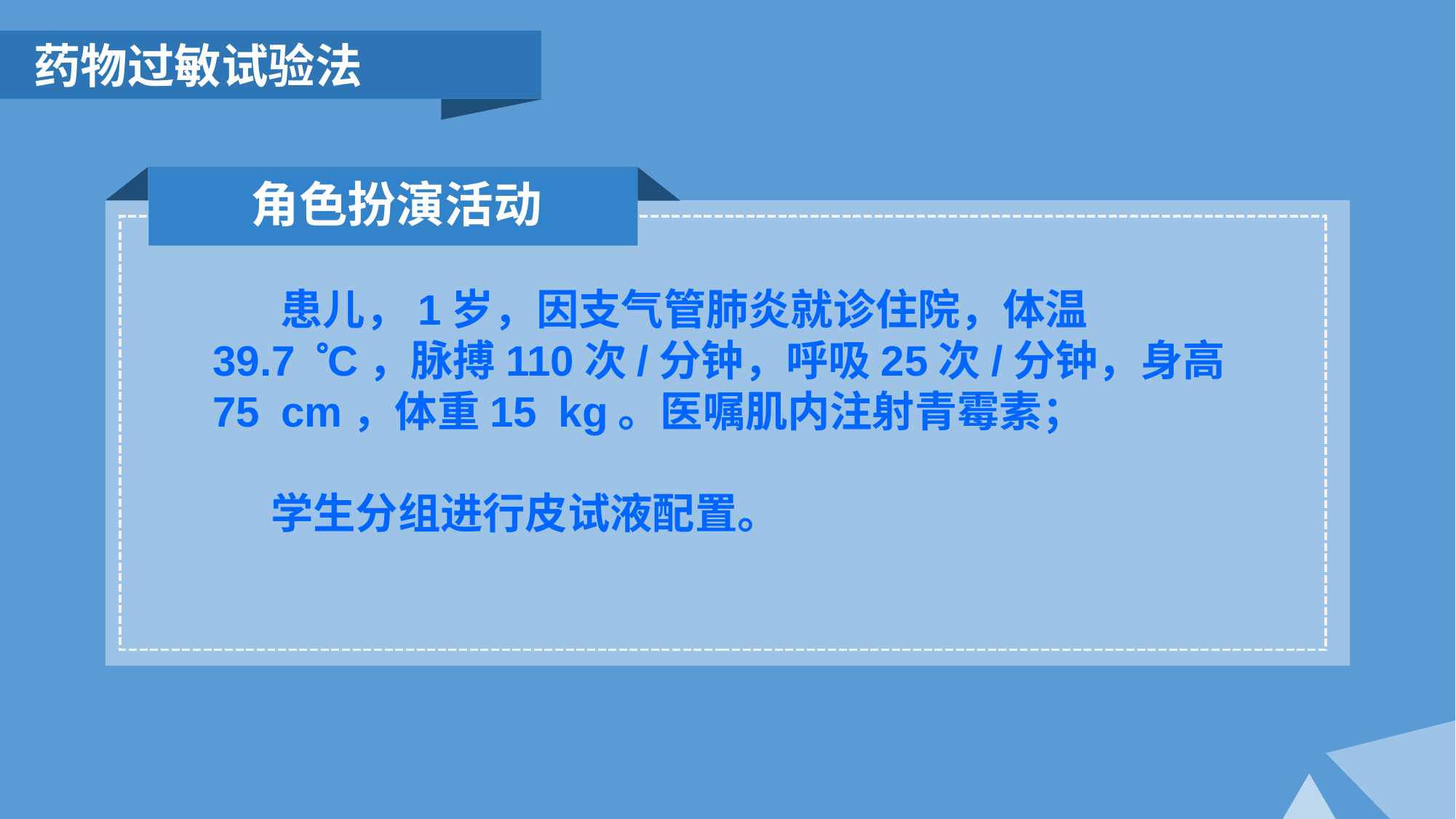

药物过敏试验法

角色扮演活动

      患儿，1岁，因支气管肺炎就诊住院，体温39.7 °C，脉搏110次/分钟，呼吸25次/分钟，身高75 cm，体重15 kg。医嘱肌内注射青霉素；

     学生分组进行皮试液配置。